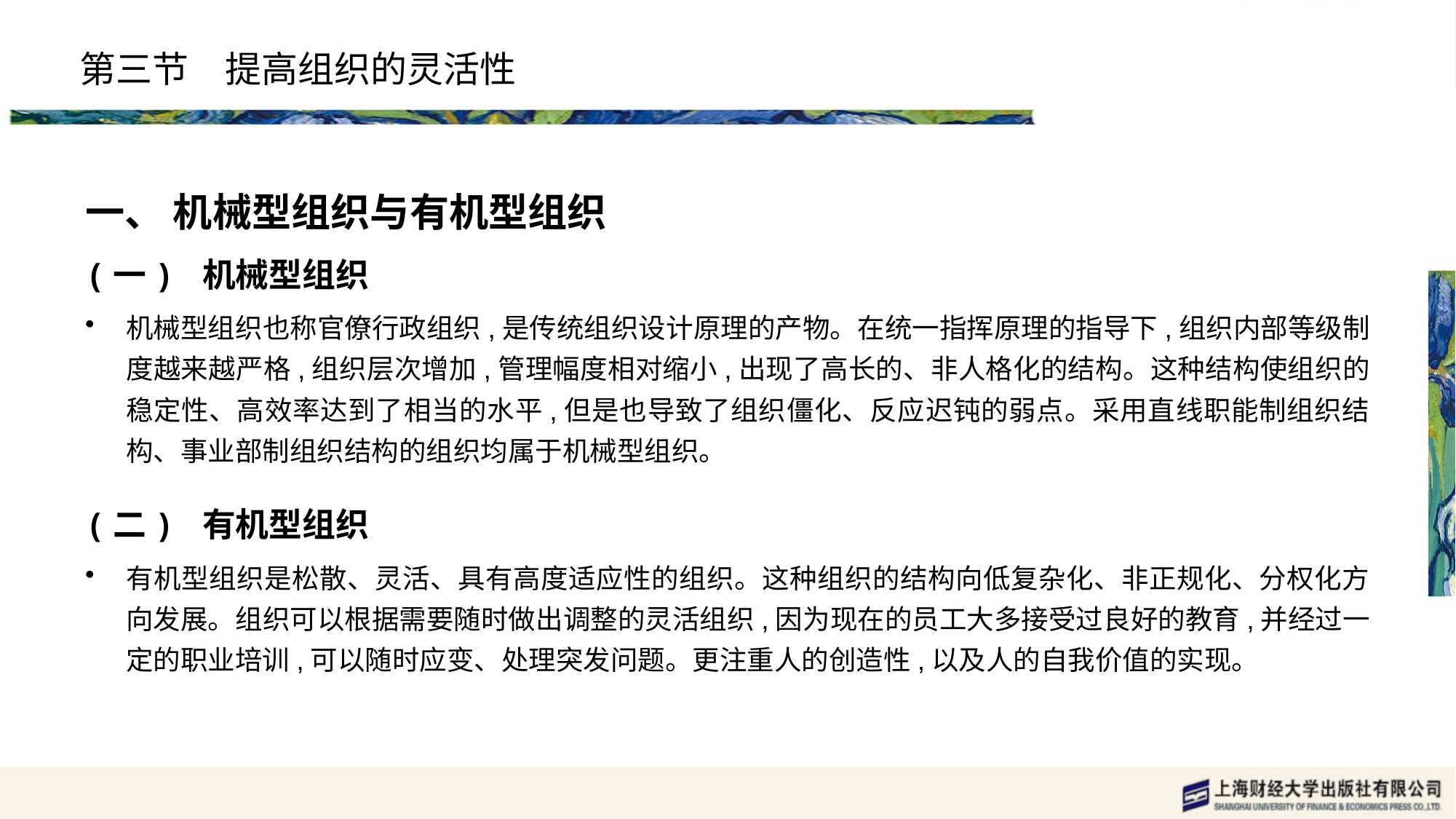

# 第三节　提高组织的灵活性
一、 机械型组织与有机型组织
(一) 机械型组织
机械型组织也称官僚行政组织,是传统组织设计原理的产物。在统一指挥原理的指导下,组织内部等级制度越来越严格,组织层次增加,管理幅度相对缩小,出现了高长的、非人格化的结构。这种结构使组织的稳定性、高效率达到了相当的水平,但是也导致了组织僵化、反应迟钝的弱点。采用直线职能制组织结构、事业部制组织结构的组织均属于机械型组织。
(二) 有机型组织
有机型组织是松散、灵活、具有高度适应性的组织。这种组织的结构向低复杂化、非正规化、分权化方向发展。组织可以根据需要随时做出调整的灵活组织,因为现在的员工大多接受过良好的教育,并经过一定的职业培训,可以随时应变、处理突发问题。更注重人的创造性,以及人的自我价值的实现。